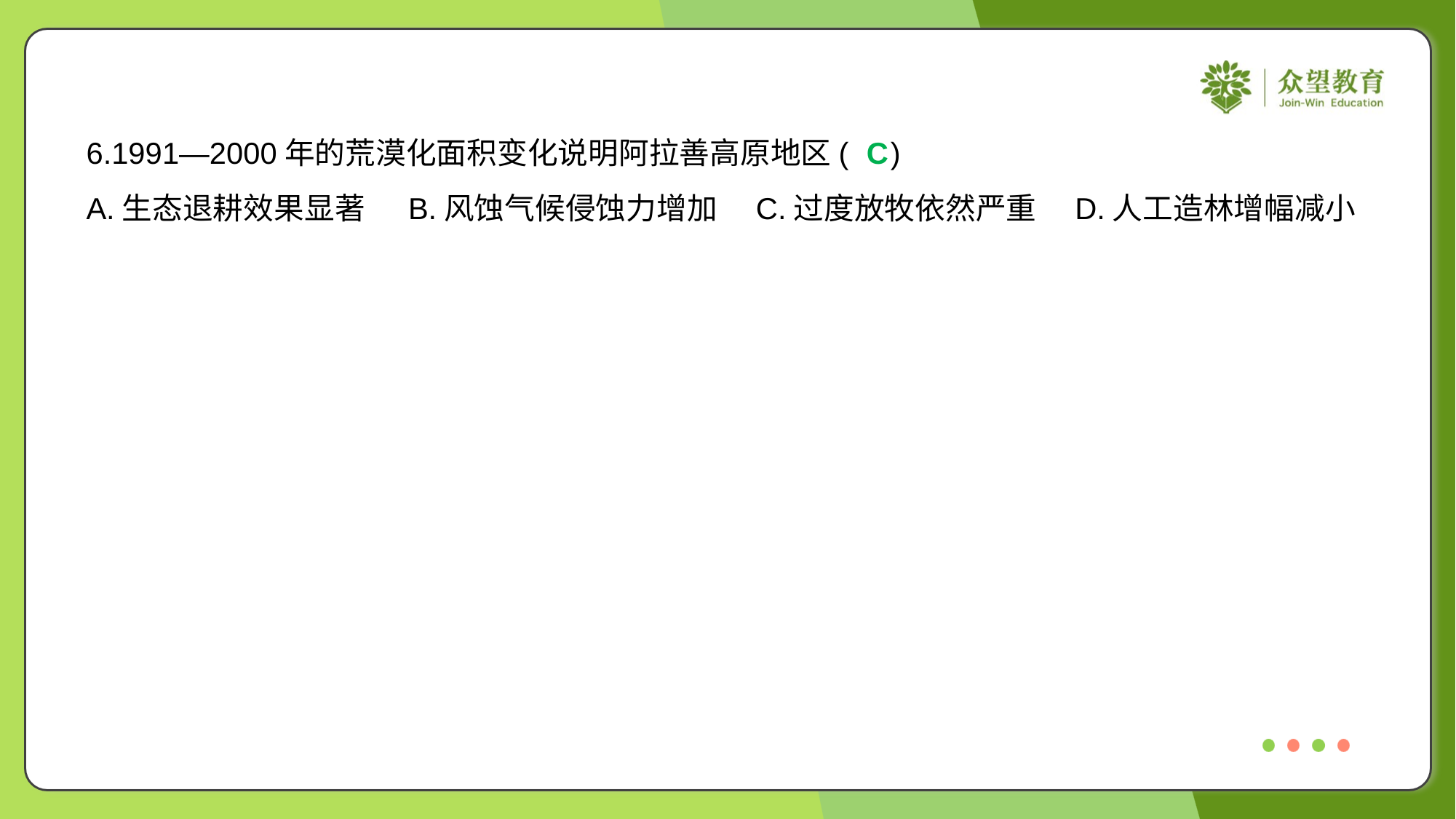

6.1991—2000年的荒漠化面积变化说明阿拉善高原地区(     )
C
A.生态退耕效果显著	B.风蚀气候侵蚀力增加	C.过度放牧依然严重	D.人工造林增幅减小